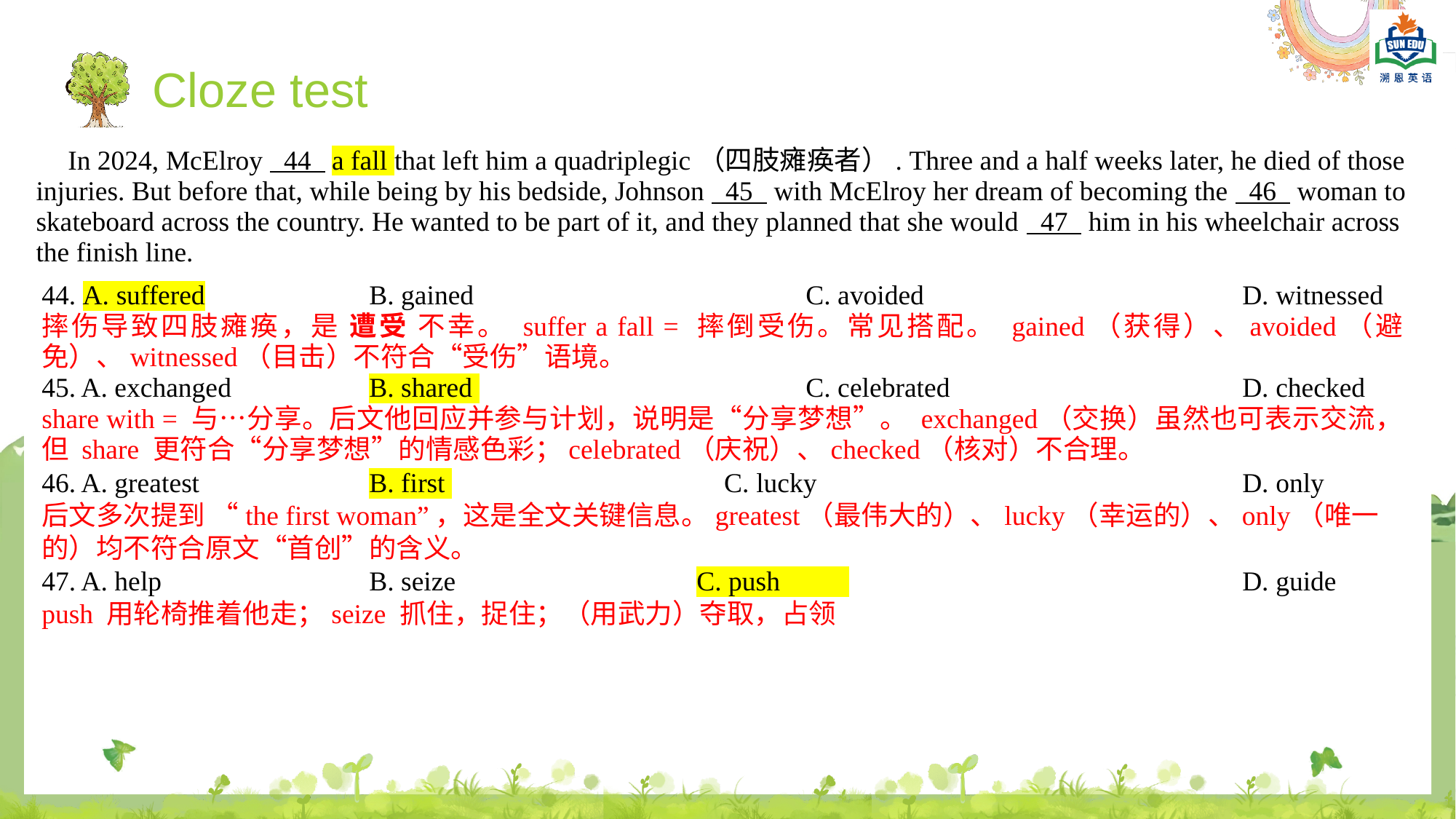

Cloze test
In 2024, McElroy   44   a fall that left him a quadriplegic（四肢瘫痪者）. Three and a half weeks later, he died of those injuries. But before that, while being by his bedside, Johnson   45   with McElroy her dream of becoming the   46   woman to skateboard across the country. He wanted to be part of it, and they planned that she would   47   him in his wheelchair across the finish line.
44. A. suffered		B. gained  			C. avoided			D. witnessed
摔伤导致四肢瘫痪，是 遭受 不幸。 suffer a fall = 摔倒受伤。常见搭配。 gained（获得）、avoided（避免）、witnessed（目击）不符合“受伤”语境。
45. A. exchanged   		B. shared 			C. celebrated 			D. checked
share with = 与…分享。后文他回应并参与计划，说明是“分享梦想”。 exchanged（交换）虽然也可表示交流，但 share 更符合“分享梦想”的情感色彩；celebrated（庆祝）、checked（核对）不合理。
46. A. greatest 		B. first 			    C. lucky 				D. only
后文多次提到 “the first woman”，这是全文关键信息。greatest（最伟大的）、lucky（幸运的）、only（唯一的）均不符合原文“首创”的含义。
47. A. help         		B. seize      		C. push          				D. guide
push 用轮椅推着他走；seize 抓住，捉住；（用武力）夺取，占领